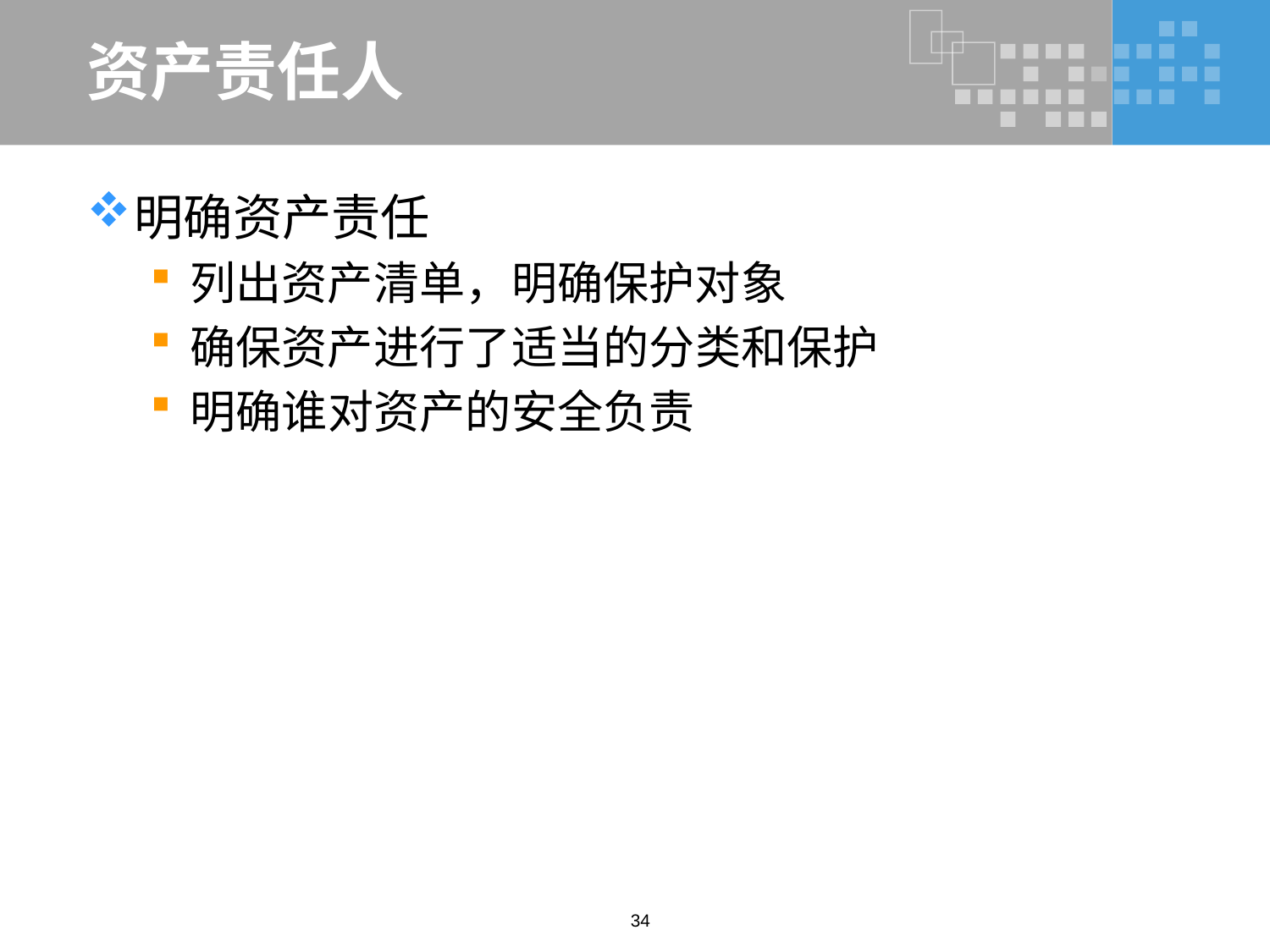

# 资产责任人
明确资产责任
列出资产清单，明确保护对象
确保资产进行了适当的分类和保护
明确谁对资产的安全负责

34